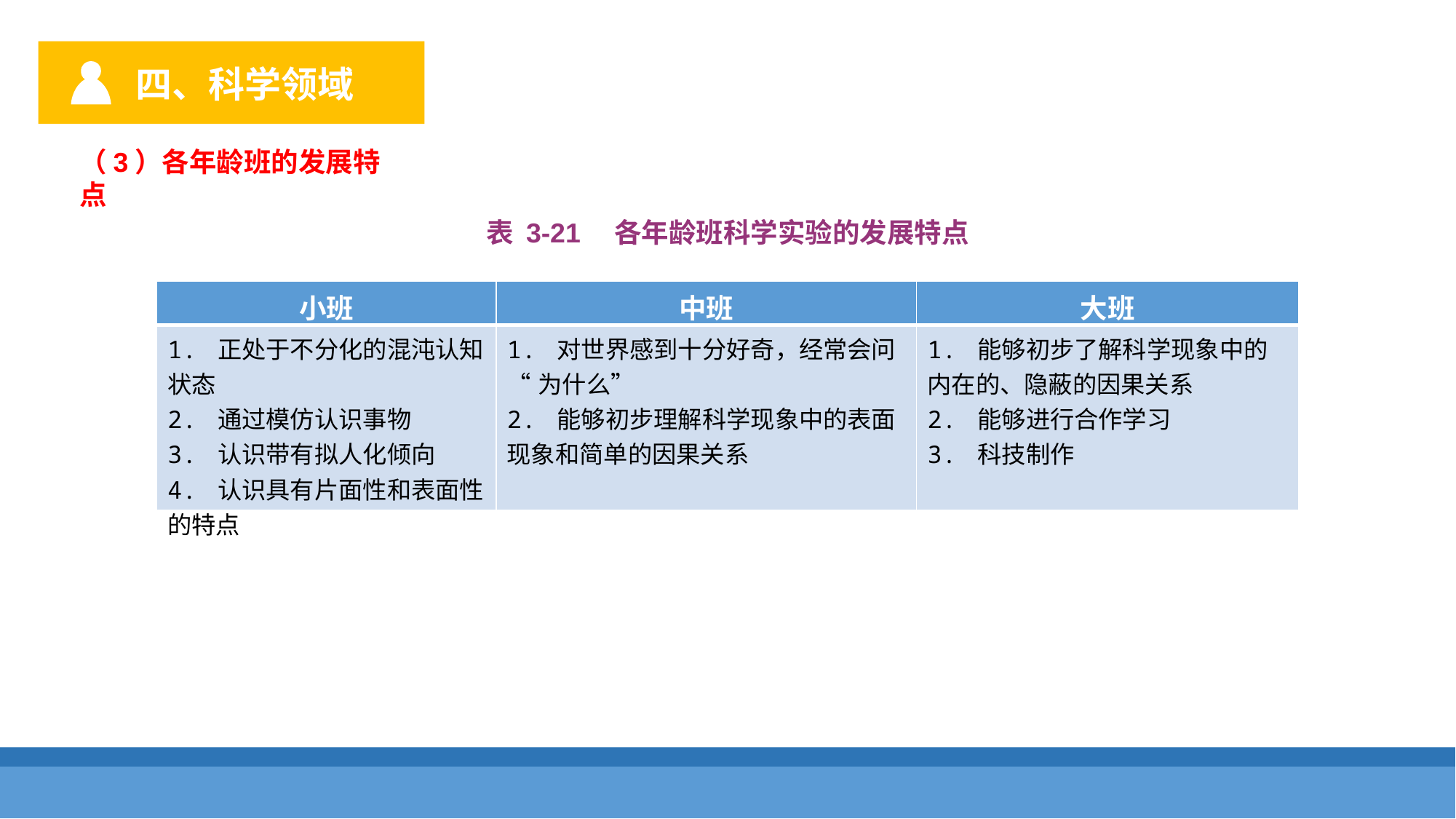

四、科学领域

（3）各年龄班的发展特点
表 3-21　各年龄班科学实验的发展特点
| 小班 | 中班 | 大班 |
| --- | --- | --- |
| 1. 正处于不分化的混沌认知状态 2. 通过模仿认识事物 3. 认识带有拟人化倾向 4. 认识具有片面性和表面性的特点 | 1. 对世界感到十分好奇，经常会问 “为什么” 2. 能够初步理解科学现象中的表面现象和简单的因果关系 | 1. 能够初步了解科学现象中的内在的、隐蔽的因果关系 2. 能够进行合作学习 3. 科技制作 |